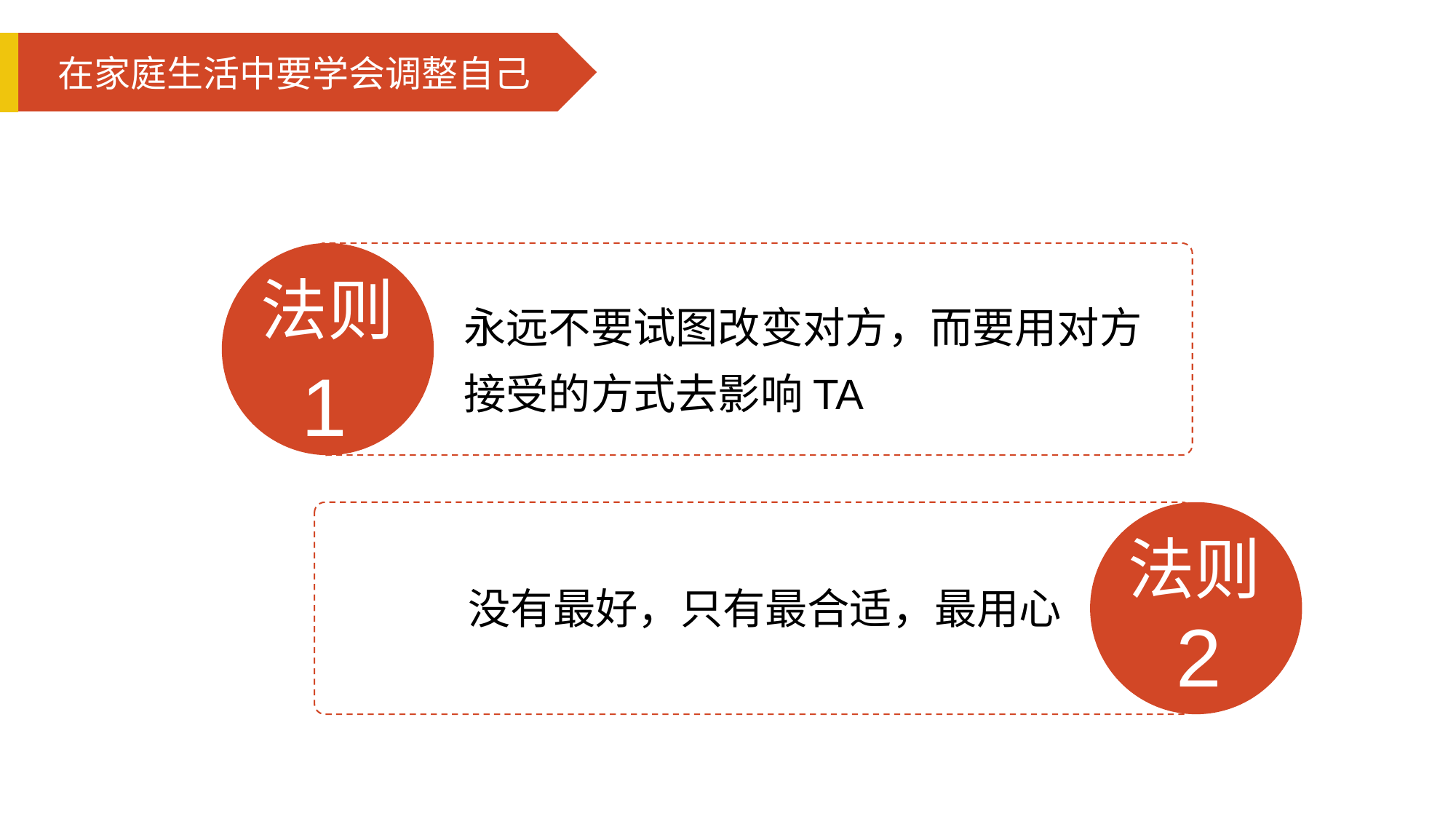

在家庭生活中要学会调整自己

法则
永远不要试图改变对方，而要用对方
接受的方式去影响TA
1
学会调整自己

法则
没有最好，只有最合适，最用心
2